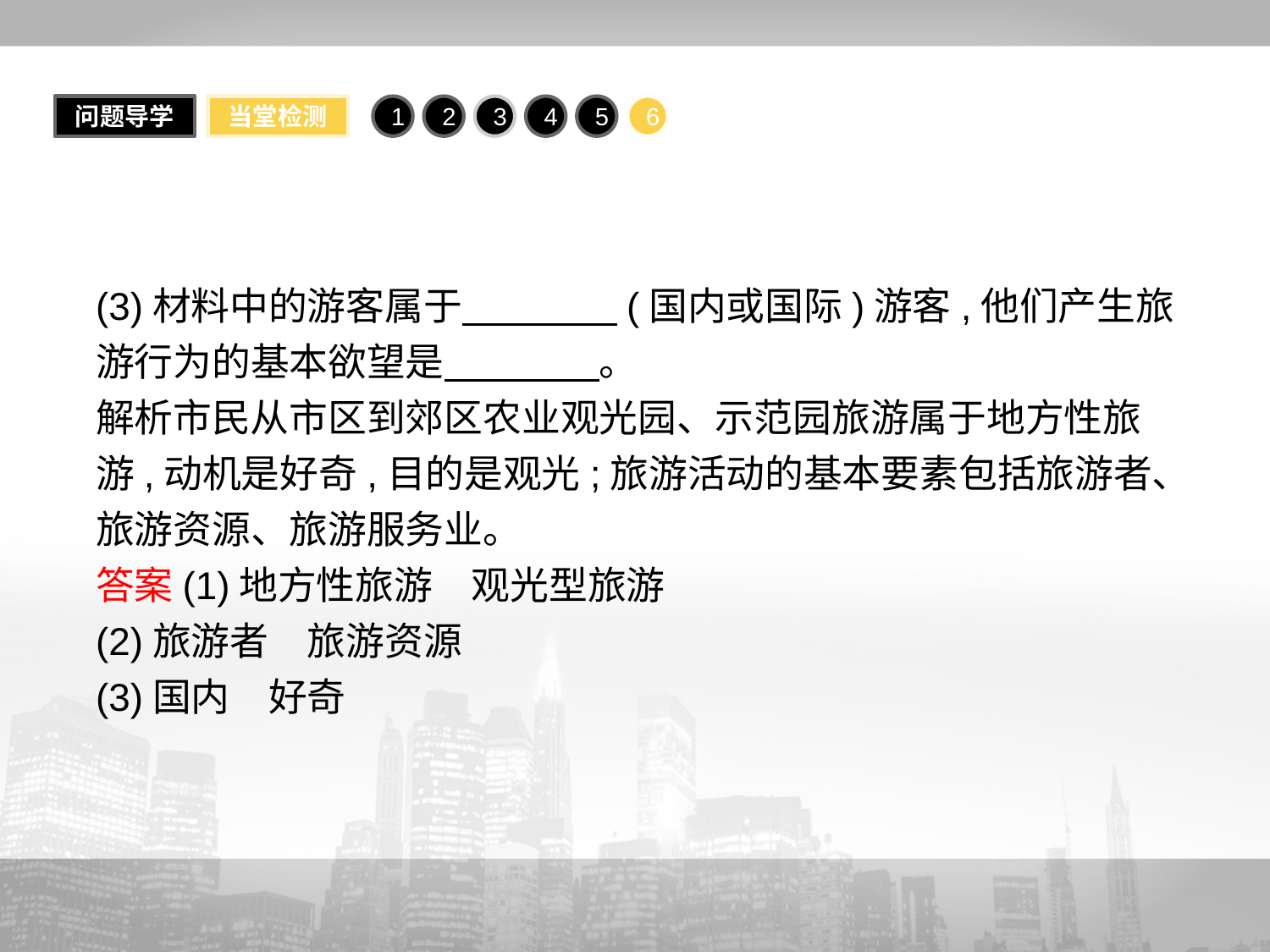

问题导学
当堂检测
1
2
3
4
5
6
(3)材料中的游客属于　　　　(国内或国际)游客,他们产生旅游行为的基本欲望是　　　　。
解析市民从市区到郊区农业观光园、示范园旅游属于地方性旅游,动机是好奇,目的是观光;旅游活动的基本要素包括旅游者、旅游资源、旅游服务业。
答案(1)地方性旅游　观光型旅游
(2)旅游者　旅游资源
(3)国内　好奇